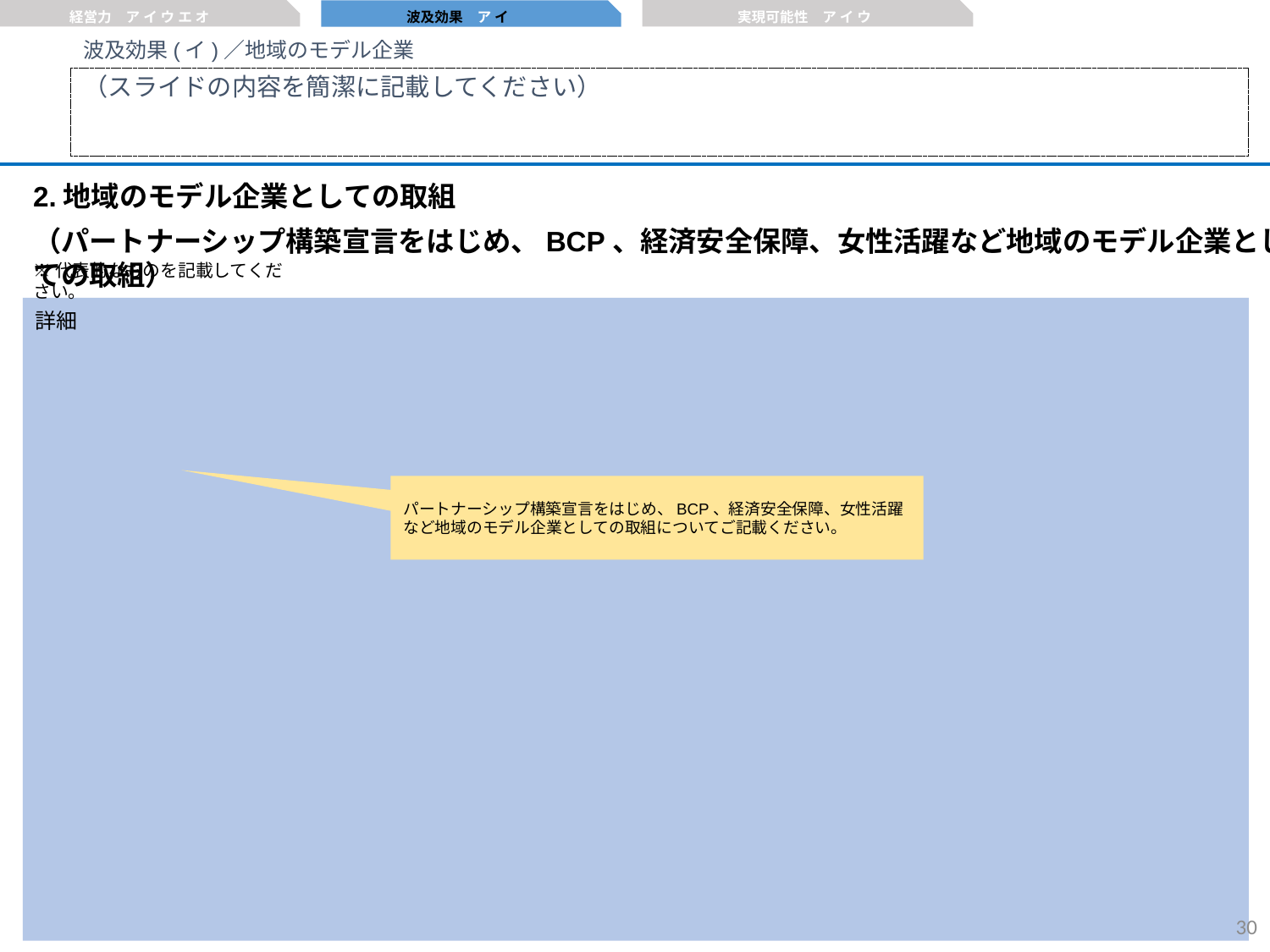

経営力　ア イ ウ エ オ
実現可能性　ア イ ウ
波及効果　ア イ
波及効果(イ)／地域のモデル企業
（スライドの内容を簡潔に記載してください）
2.地域のモデル企業としての取組
（パートナーシップ構築宣言をはじめ、BCP、経済安全保障、女性活躍など地域のモデル企業としての取組）
※代表的なものを記載してください。
詳細
パートナーシップ構築宣言をはじめ、BCP、経済安全保障、女性活躍など地域のモデル企業としての取組についてご記載ください。
30